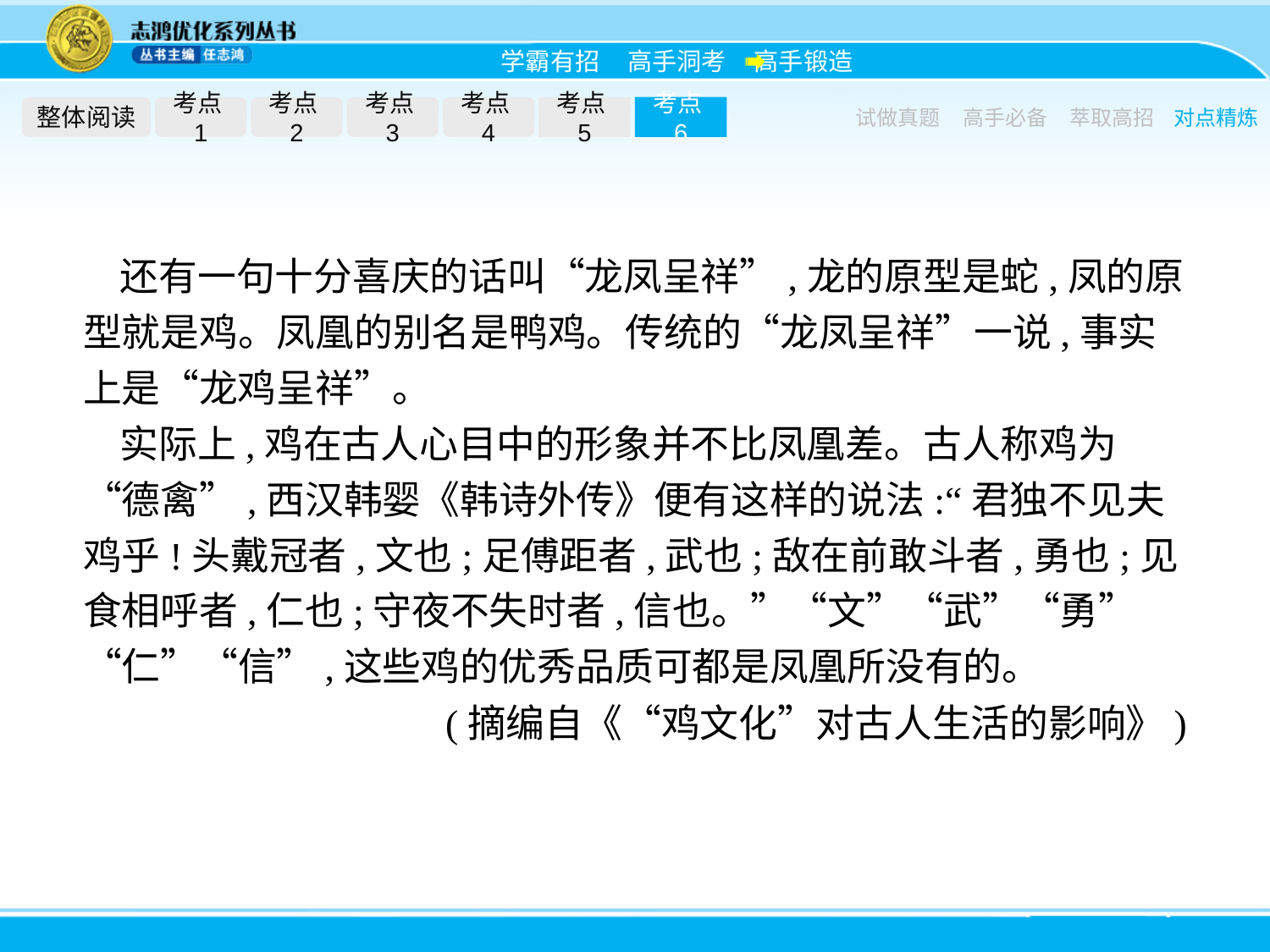

整体阅读
考点1
考点2
考点3
考点4
考点5
考点6
试做真题
高手必备
萃取高招
对点精炼
还有一句十分喜庆的话叫“龙凤呈祥”,龙的原型是蛇,凤的原型就是鸡。凤凰的别名是鸭鸡。传统的“龙凤呈祥”一说,事实上是“龙鸡呈祥”。
实际上,鸡在古人心目中的形象并不比凤凰差。古人称鸡为“德禽”,西汉韩婴《韩诗外传》便有这样的说法:“君独不见夫鸡乎!头戴冠者,文也;足傅距者,武也;敌在前敢斗者,勇也;见食相呼者,仁也;守夜不失时者,信也。”“文”“武”“勇”“仁”“信”,这些鸡的优秀品质可都是凤凰所没有的。
(摘编自《“鸡文化”对古人生活的影响》)